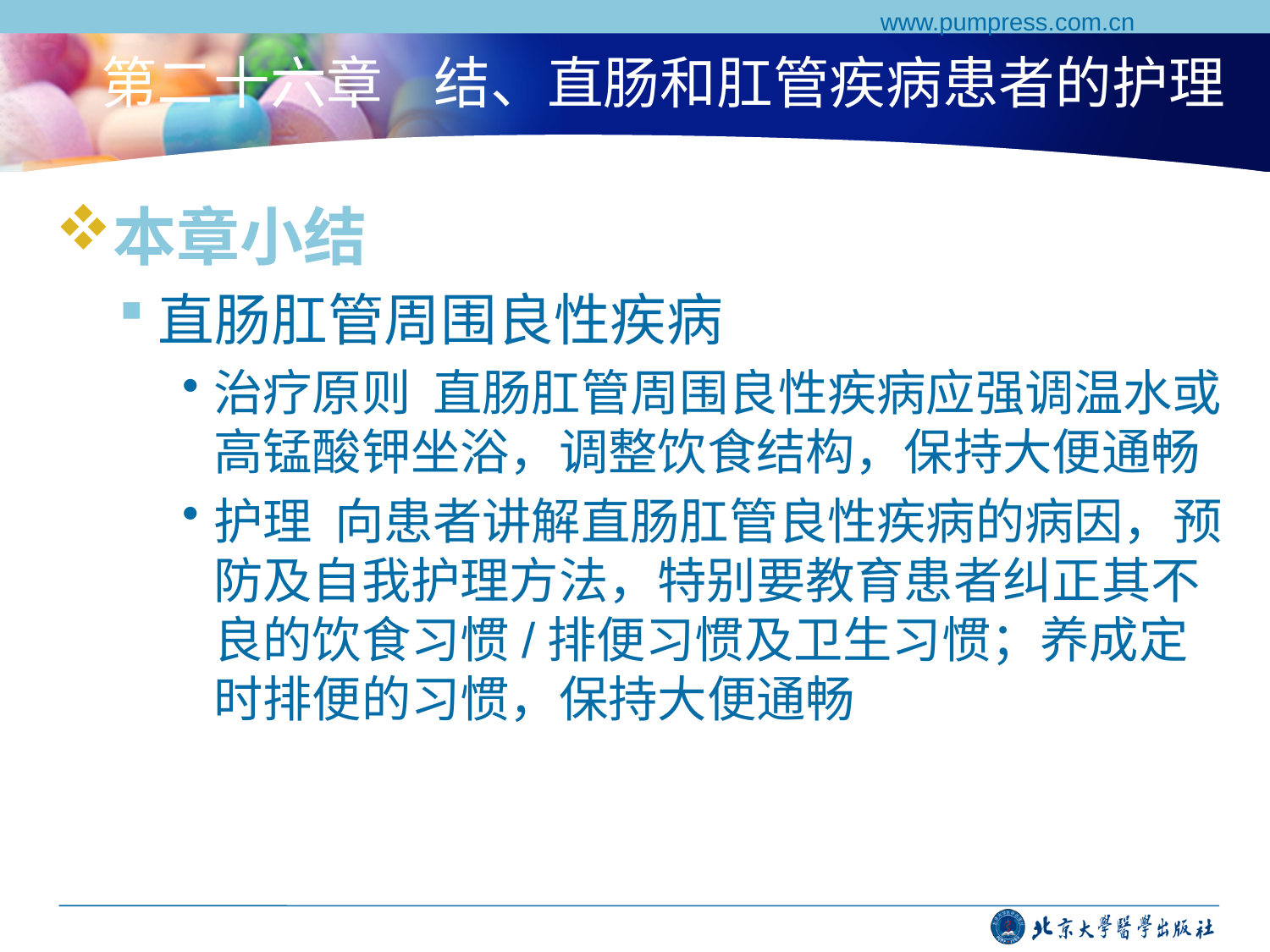

www.pumpress.com.cn
# 第二十六章    结、直肠和肛管疾病患者的护理
本章小结
直肠肛管周围良性疾病
治疗原则  直肠肛管周围良性疾病应强调温水或高锰酸钾坐浴，调整饮食结构，保持大便通畅
护理  向患者讲解直肠肛管良性疾病的病因，预防及自我护理方法，特别要教育患者纠正其不良的饮食习惯/排便习惯及卫生习惯；养成定时排便的习惯，保持大便通畅